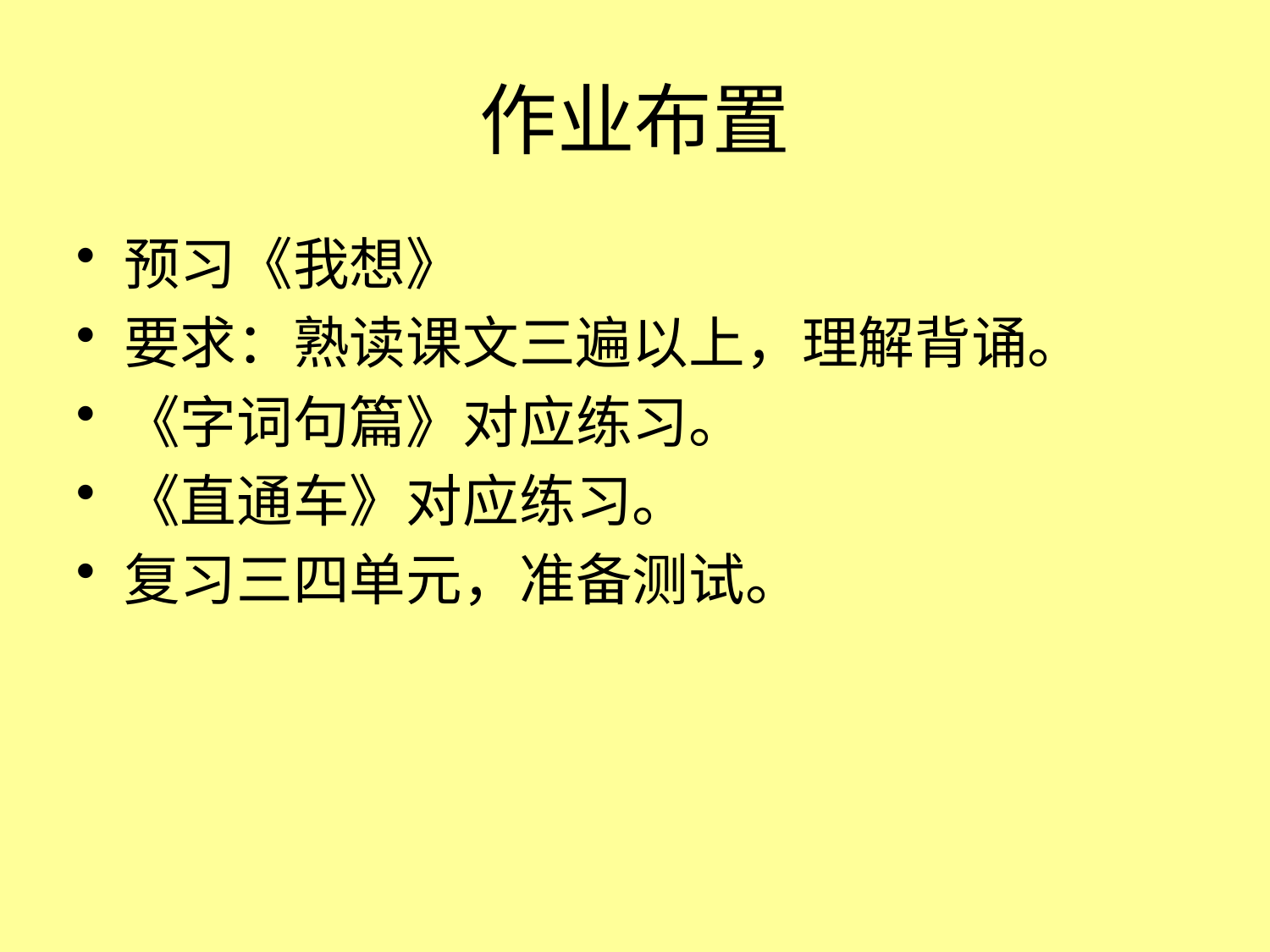

# 作业布置
预习《我想》
要求：熟读课文三遍以上，理解背诵。
《字词句篇》对应练习。
《直通车》对应练习。
复习三四单元，准备测试。